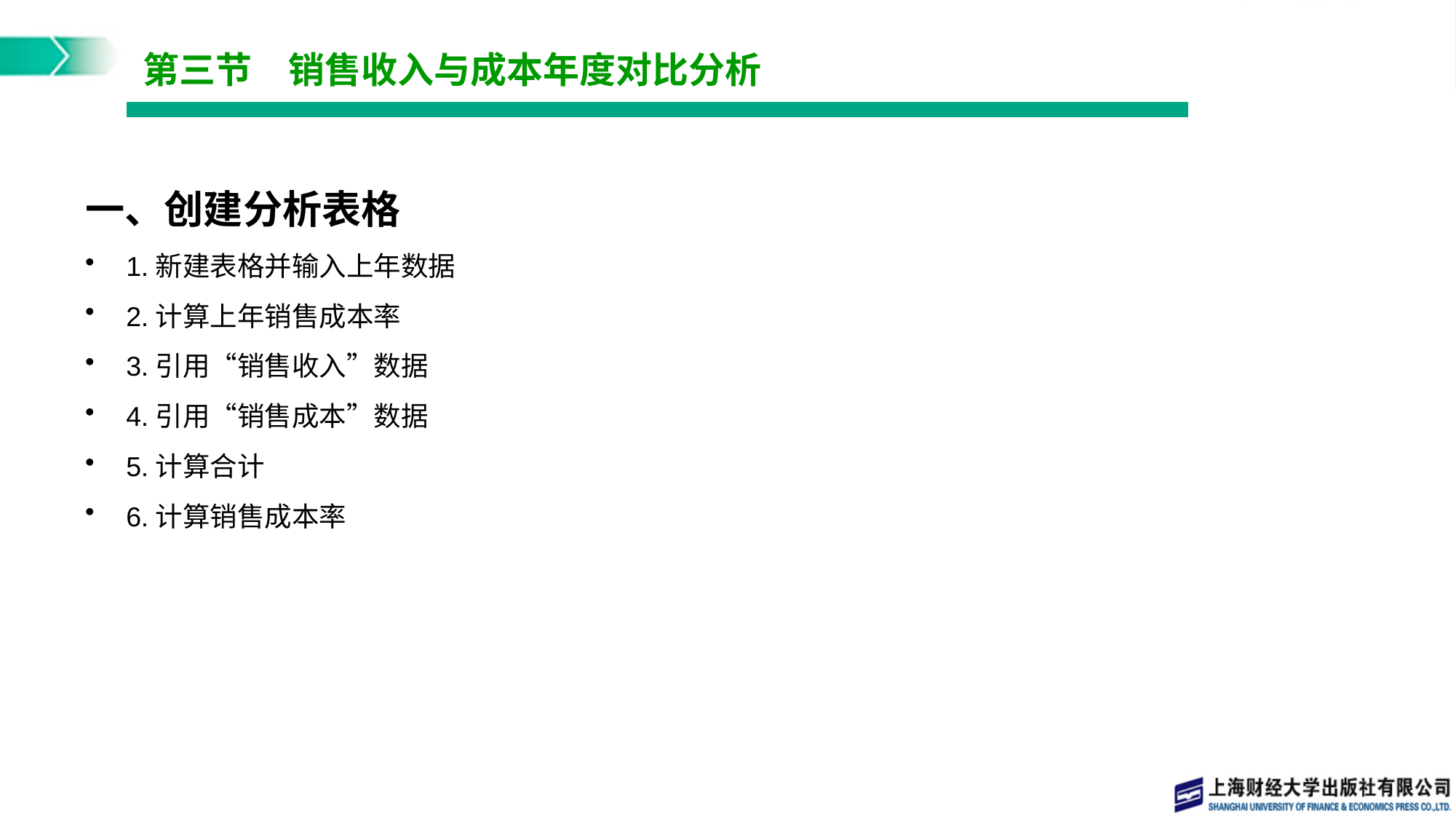

# 第三节　销售收入与成本年度对比分析
一、创建分析表格
1.新建表格并输入上年数据
2.计算上年销售成本率
3.引用“销售收入”数据
4.引用“销售成本”数据
5.计算合计
6.计算销售成本率